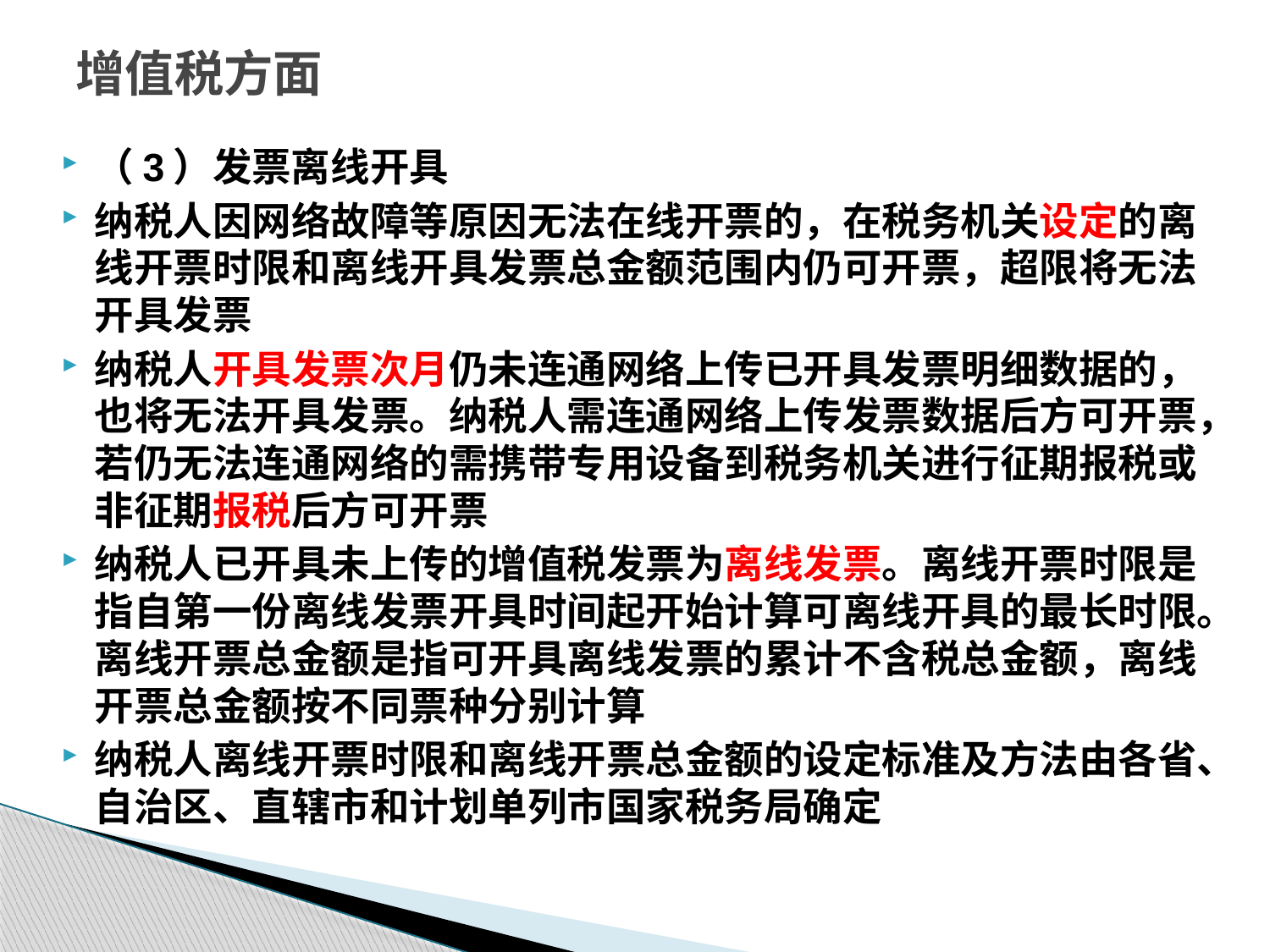

# 增值税方面
（3）发票离线开具
纳税人因网络故障等原因无法在线开票的，在税务机关设定的离线开票时限和离线开具发票总金额范围内仍可开票，超限将无法开具发票
纳税人开具发票次月仍未连通网络上传已开具发票明细数据的，也将无法开具发票。纳税人需连通网络上传发票数据后方可开票，若仍无法连通网络的需携带专用设备到税务机关进行征期报税或非征期报税后方可开票
纳税人已开具未上传的增值税发票为离线发票。离线开票时限是指自第一份离线发票开具时间起开始计算可离线开具的最长时限。离线开票总金额是指可开具离线发票的累计不含税总金额，离线开票总金额按不同票种分别计算
纳税人离线开票时限和离线开票总金额的设定标准及方法由各省、自治区、直辖市和计划单列市国家税务局确定